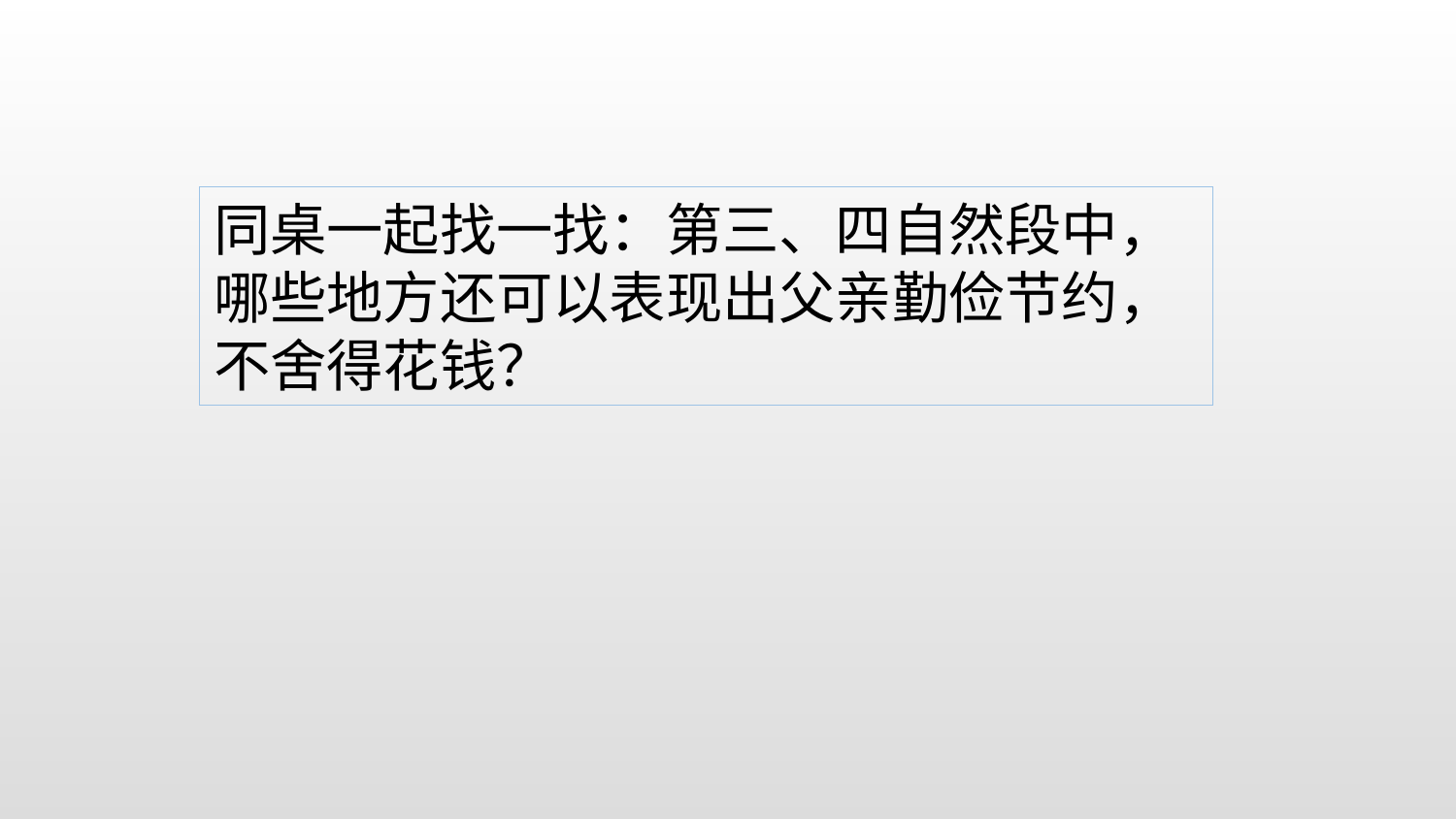

同桌一起找一找：第三、四自然段中，哪些地方还可以表现出父亲勤俭节约，不舍得花钱？